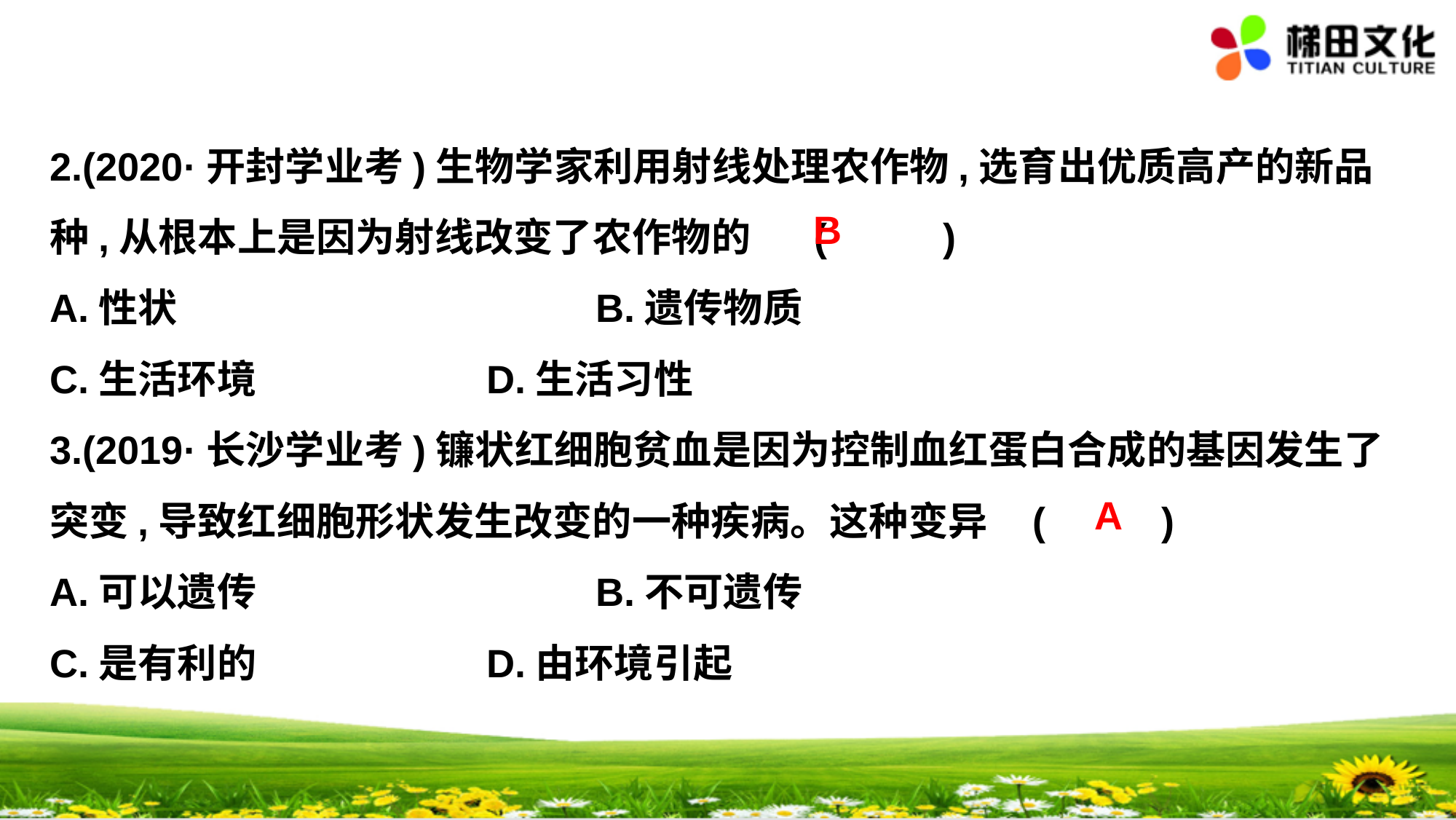

2.(2020·开封学业考)生物学家利用射线处理农作物,选育出优质高产的新品
种,从根本上是因为射线改变了农作物的	(　  　)
A.性状				B.遗传物质
C.生活环境			D.生活习性
3.(2019·长沙学业考)镰状红细胞贫血是因为控制血红蛋白合成的基因发生了
突变,导致红细胞形状发生改变的一种疾病。这种变异	(　  　)
A.可以遗传　　　　　　　	B.不可遗传
C.是有利的			D.由环境引起
B
A